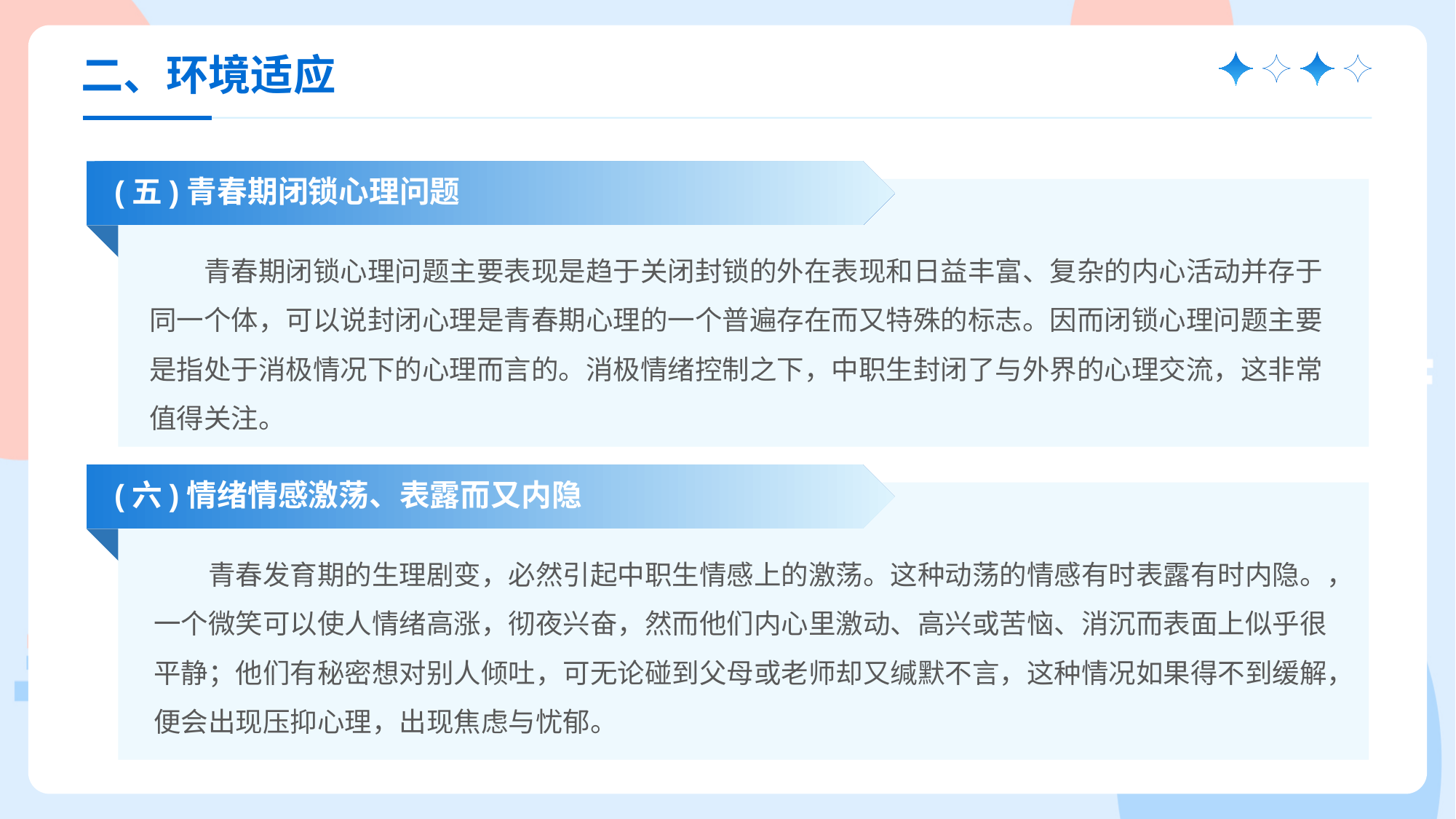

二、环境适应
(五)青春期闭锁心理问题

青春期闭锁心理问题主要表现是趋于关闭封锁的外在表现和日益丰富、复杂的内心活动并存于同一个体，可以说封闭心理是青春期心理的一个普遍存在而又特殊的标志。因而闭锁心理问题主要是指处于消极情况下的心理而言的。消极情绪控制之下，中职生封闭了与外界的心理交流，这非常值得关注。
(六)情绪情感激荡、表露而又内隐

青春发育期的生理剧变，必然引起中职生情感上的激荡。这种动荡的情感有时表露有时内隐。，一个微笑可以使人情绪高涨，彻夜兴奋，然而他们内心里激动、高兴或苦恼、消沉而表面上似乎很平静；他们有秘密想对别人倾吐，可无论碰到父母或老师却又缄默不言，这种情况如果得不到缓解，便会出现压抑心理，出现焦虑与忧郁。